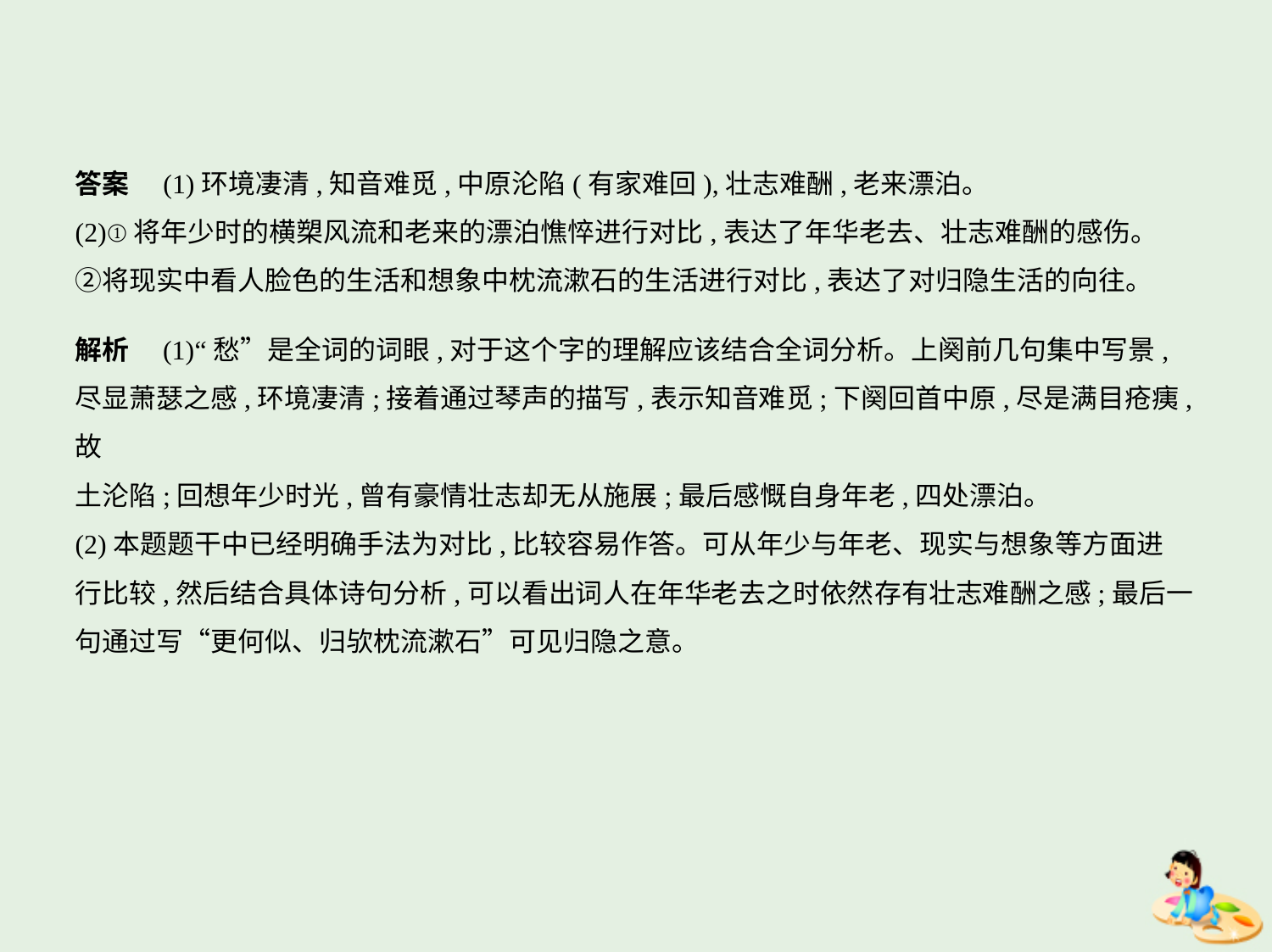

答案　(1)环境凄清,知音难觅,中原沦陷(有家难回),壮志难酬,老来漂泊。
(2)①将年少时的横槊风流和老来的漂泊憔悴进行对比,表达了年华老去、壮志难酬的感伤。
②将现实中看人脸色的生活和想象中枕流漱石的生活进行对比,表达了对归隐生活的向往。
解析　(1)“愁”是全词的词眼,对于这个字的理解应该结合全词分析。上阕前几句集中写景,
尽显萧瑟之感,环境凄清;接着通过琴声的描写,表示知音难觅;下阕回首中原,尽是满目疮痍,故
土沦陷;回想年少时光,曾有豪情壮志却无从施展;最后感慨自身年老,四处漂泊。
(2)本题题干中已经明确手法为对比,比较容易作答。可从年少与年老、现实与想象等方面进
行比较,然后结合具体诗句分析,可以看出词人在年华老去之时依然存有壮志难酬之感;最后一
句通过写“更何似、归欤枕流漱石”可见归隐之意。